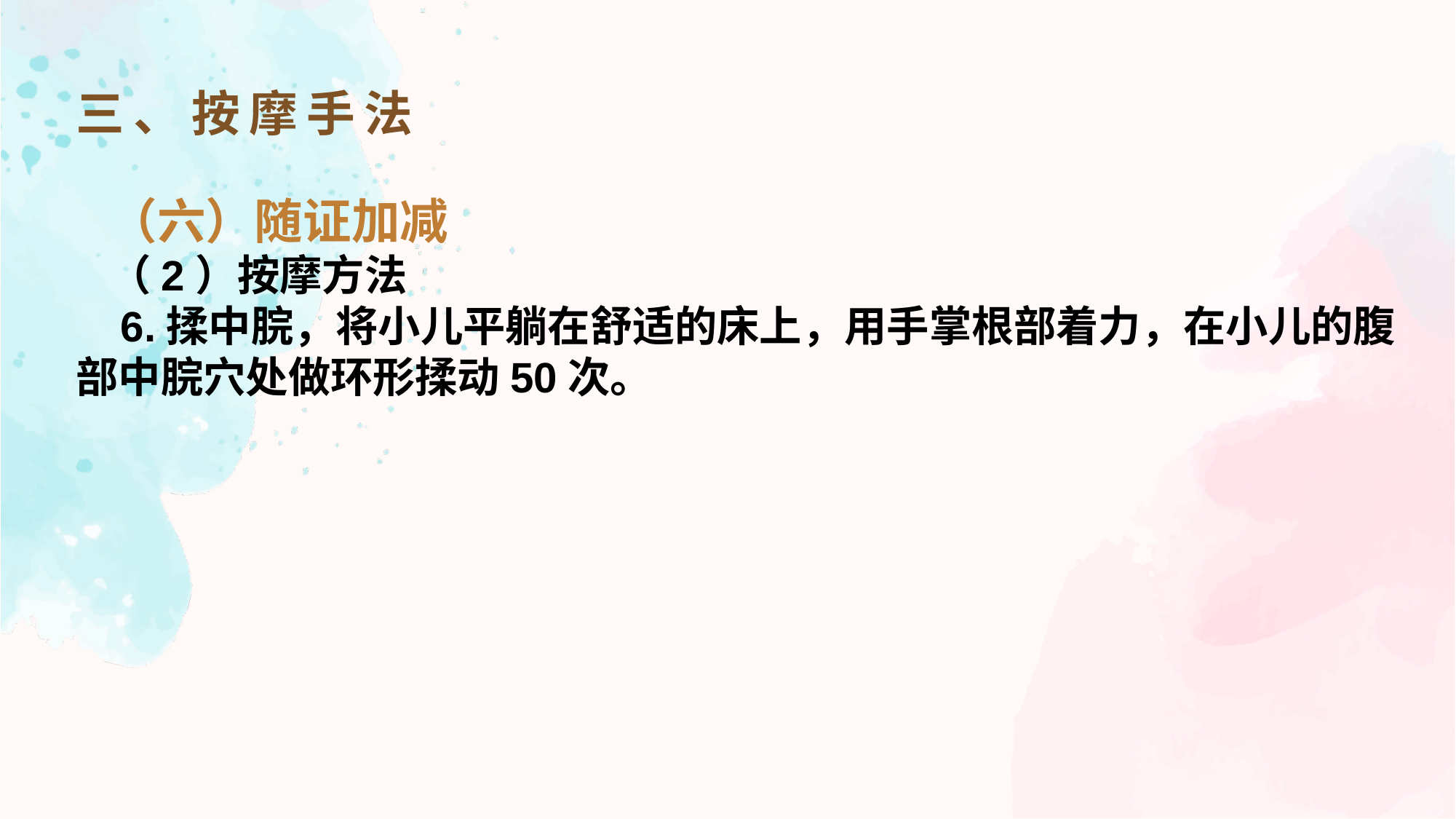

三、按摩手法
（六）随证加减
（2）按摩方法
 6.揉中脘，将小儿平躺在舒适的床上，用手掌根部着力，在小儿的腹部中脘穴处做环形揉动50次。